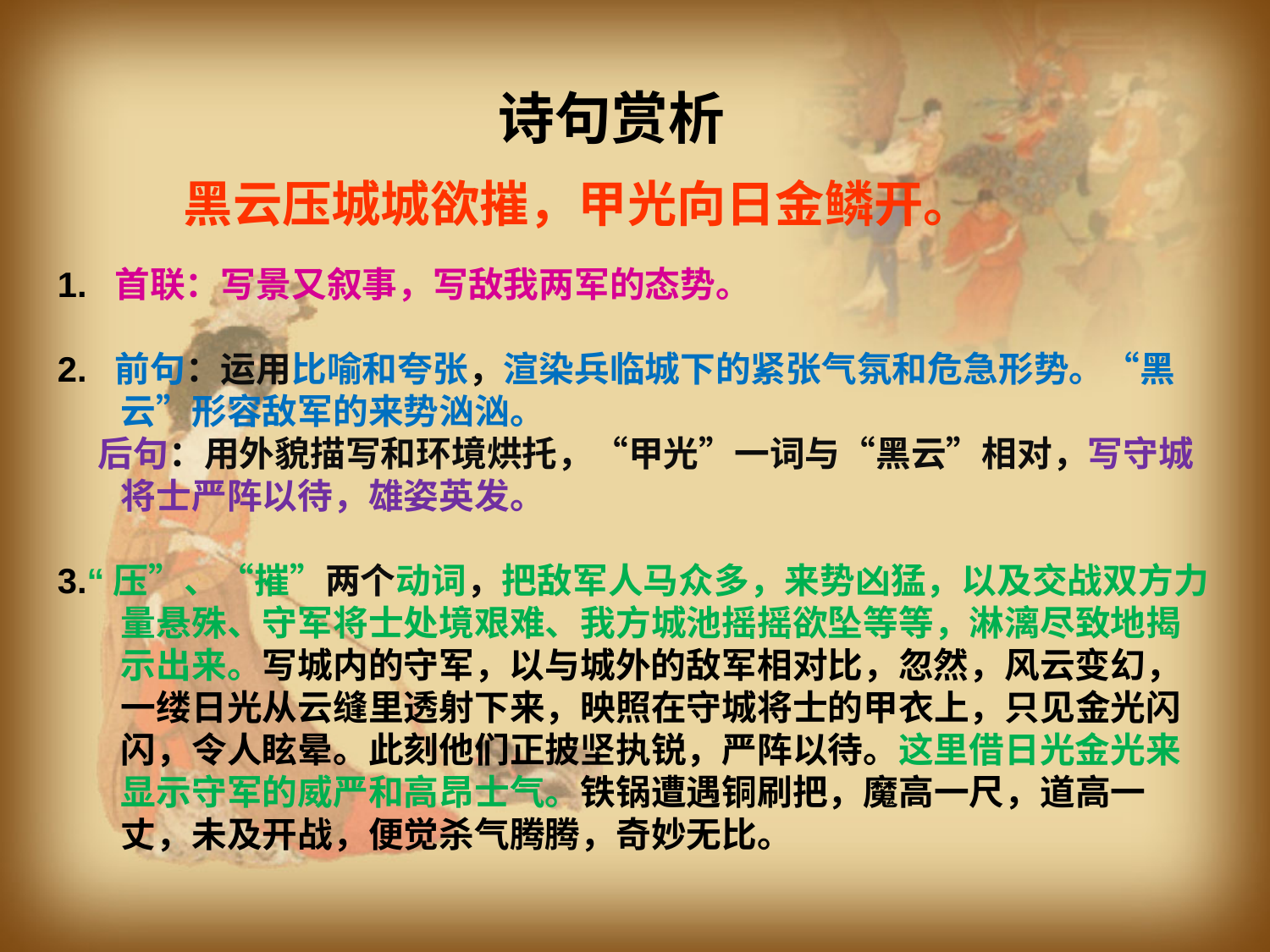

诗句赏析
黑云压城城欲摧，甲光向日金鳞开。
1.  首联：写景又叙事，写敌我两军的态势。

2.  前句：运用比喻和夸张，渲染兵临城下的紧张气氛和危急形势。“黑云”形容敌军的来势汹汹。
    后句：用外貌描写和环境烘托，“甲光”一词与“黑云”相对，写守城将士严阵以待，雄姿英发。

3.“压”、“摧”两个动词，把敌军人马众多，来势凶猛，以及交战双方力量悬殊、守军将士处境艰难、我方城池摇摇欲坠等等，淋漓尽致地揭示出来。写城内的守军，以与城外的敌军相对比，忽然，风云变幻，一缕日光从云缝里透射下来，映照在守城将士的甲衣上，只见金光闪闪，令人眩晕。此刻他们正披坚执锐，严阵以待。这里借日光金光来显示守军的威严和高昂士气。铁锅遭遇铜刷把，魔高一尺，道高一丈，未及开战，便觉杀气腾腾，奇妙无比。